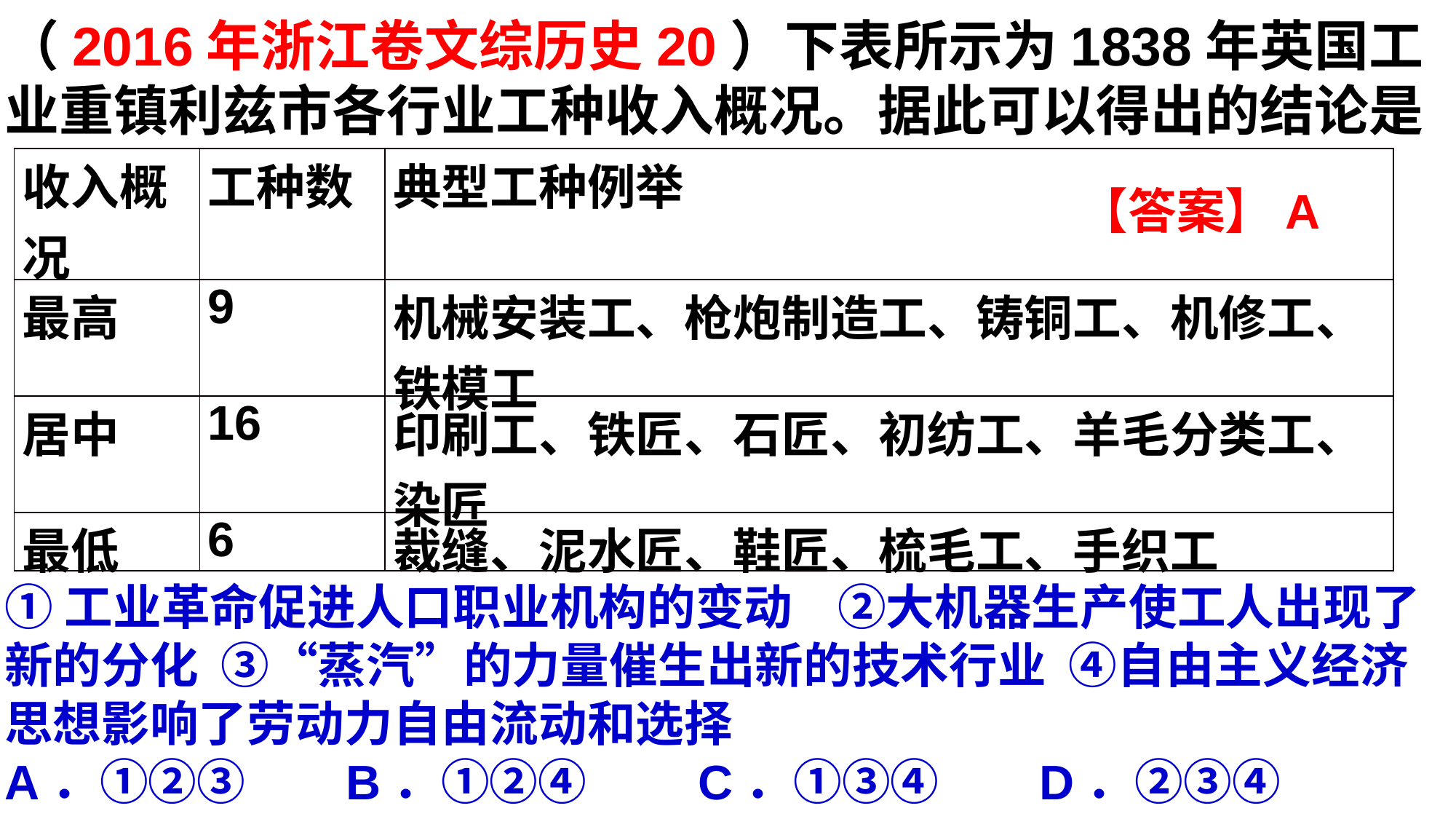

（2016年浙江卷文综历史20）下表所示为1838年英国工业重镇利兹市各行业工种收入概况。据此可以得出的结论是
| 收入概况 | 工种数 | 典型工种例举 |
| --- | --- | --- |
| 最高 | 9 | 机械安装工、枪炮制造工、铸铜工、机修工、铁模工 |
| 居中 | 16 | 印刷工、铁匠、石匠、初纺工、羊毛分类工、染匠 |
| 最低 | 6 | 裁缝、泥水匠、鞋匠、梳毛工、手织工 |
【答案】A
①工业革命促进人口职业机构的变动    ②大机器生产使工人出现了新的分化  ③“蒸汽”的力量催生出新的技术行业  ④自由主义经济思想影响了劳动力自由流动和选择A．①②③        B．①②④         C．①③④        D．②③④